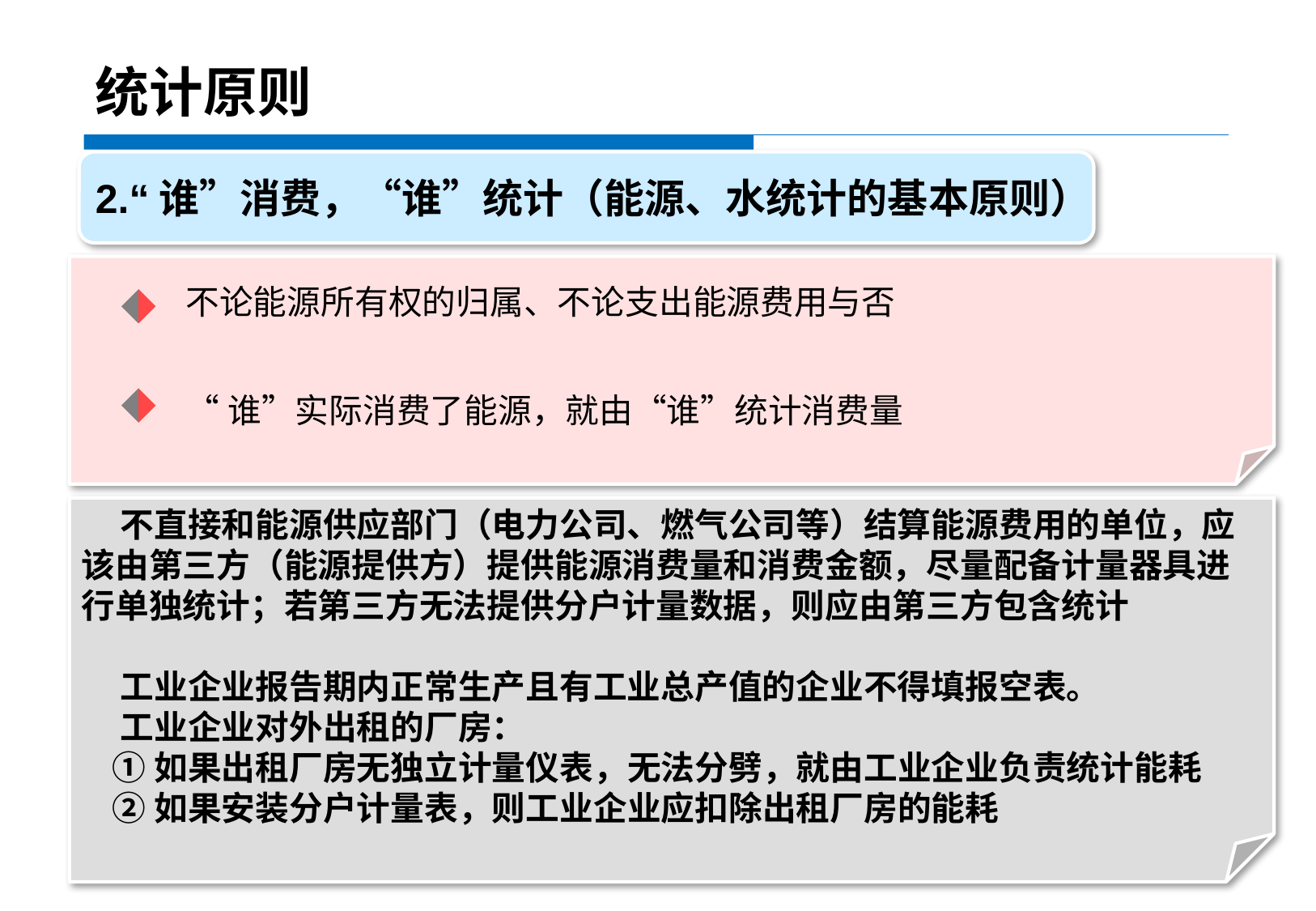

统计原则
2.“谁”消费，“谁”统计（能源、水统计的基本原则）

不论能源所有权的归属、不论支出能源费用与否

“谁”实际消费了能源，就由“谁”统计消费量

    不直接和能源供应部门（电力公司、燃气公司等）结算能源费用的单位，应该由第三方（能源提供方）提供能源消费量和消费金额，尽量配备计量器具进行单独统计；若第三方无法提供分户计量数据，则应由第三方包含统计

    工业企业报告期内正常生产且有工业总产值的企业不得填报空表。
    工业企业对外出租的厂房：
    ①如果出租厂房无独立计量仪表，无法分劈，就由工业企业负责统计能耗
    ②如果安装分户计量表，则工业企业应扣除出租厂房的能耗